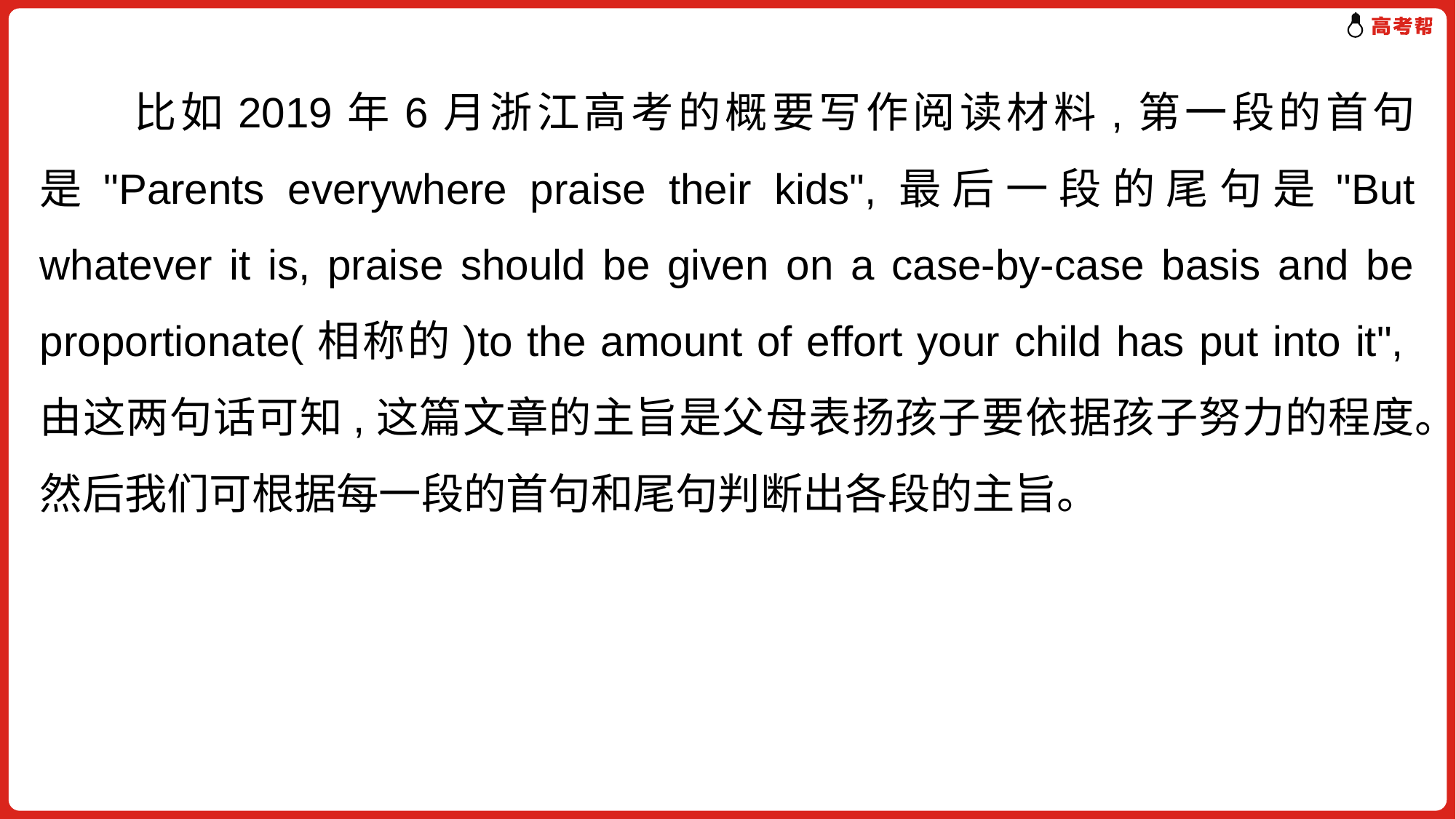

比如2019年6月浙江高考的概要写作阅读材料,第一段的首句是"Parents everywhere praise their kids",最后一段的尾句是"But whatever it is, praise should be given on a case-by-case basis and be proportionate(相称的)to the amount of effort your child has put into it",由这两句话可知,这篇文章的主旨是父母表扬孩子要依据孩子努力的程度。然后我们可根据每一段的首句和尾句判断出各段的主旨。